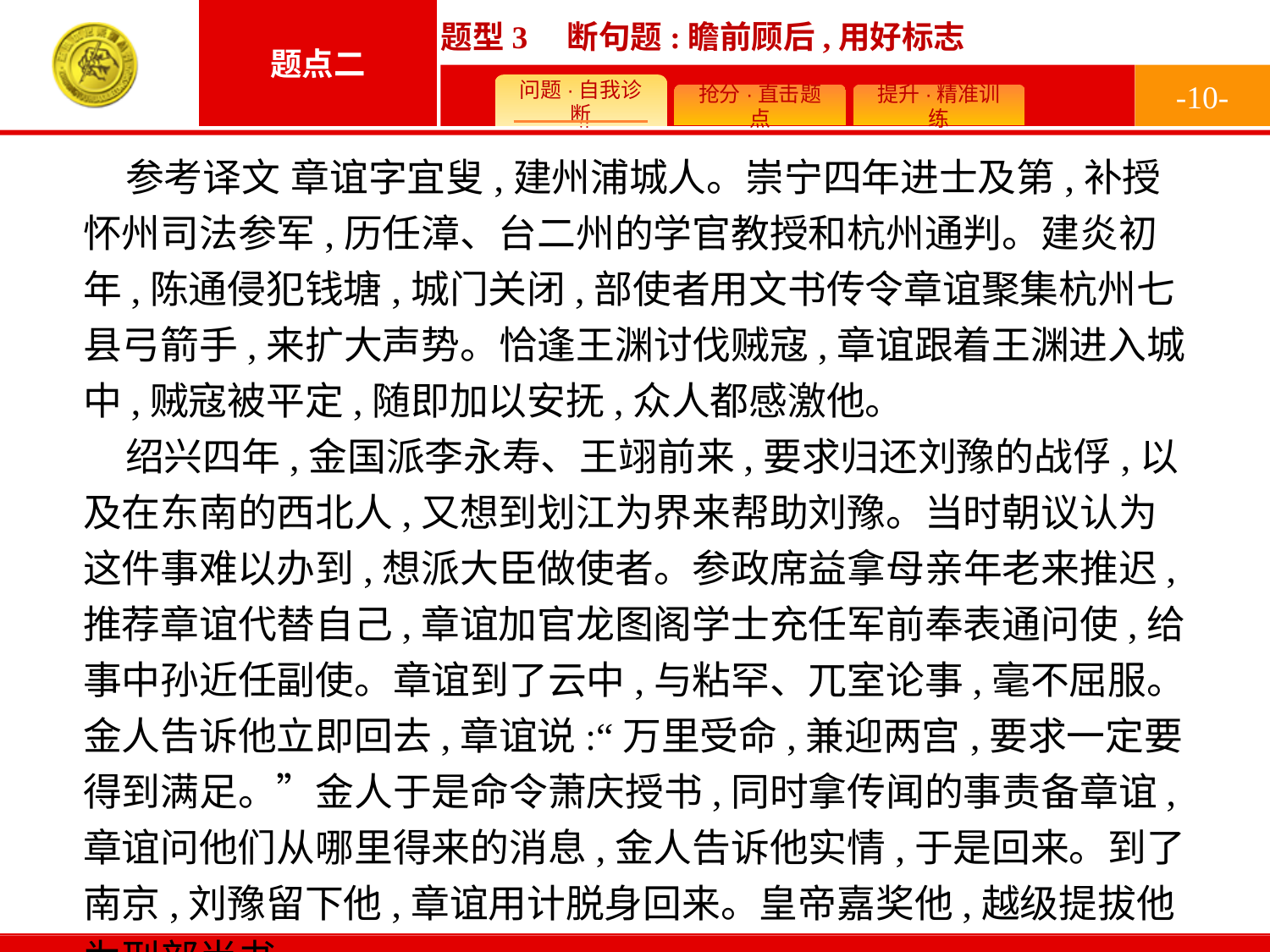

-10-
参考译文 章谊字宜叟,建州浦城人。崇宁四年进士及第,补授怀州司法参军,历任漳、台二州的学官教授和杭州通判。建炎初年,陈通侵犯钱塘,城门关闭,部使者用文书传令章谊聚集杭州七县弓箭手,来扩大声势。恰逢王渊讨伐贼寇,章谊跟着王渊进入城中,贼寇被平定,随即加以安抚,众人都感激他。
绍兴四年,金国派李永寿、王翊前来,要求归还刘豫的战俘,以及在东南的西北人,又想到划江为界来帮助刘豫。当时朝议认为这件事难以办到,想派大臣做使者。参政席益拿母亲年老来推迟,推荐章谊代替自己,章谊加官龙图阁学士充任军前奉表通问使,给事中孙近任副使。章谊到了云中,与粘罕、兀室论事,毫不屈服。金人告诉他立即回去,章谊说:“万里受命,兼迎两宫,要求一定要得到满足。”金人于是命令萧庆授书,同时拿传闻的事责备章谊,章谊问他们从哪里得来的消息,金人告诉他实情,于是回来。到了南京,刘豫留下他,章谊用计脱身回来。皇帝嘉奖他,越级提拔他为刑部尚书。